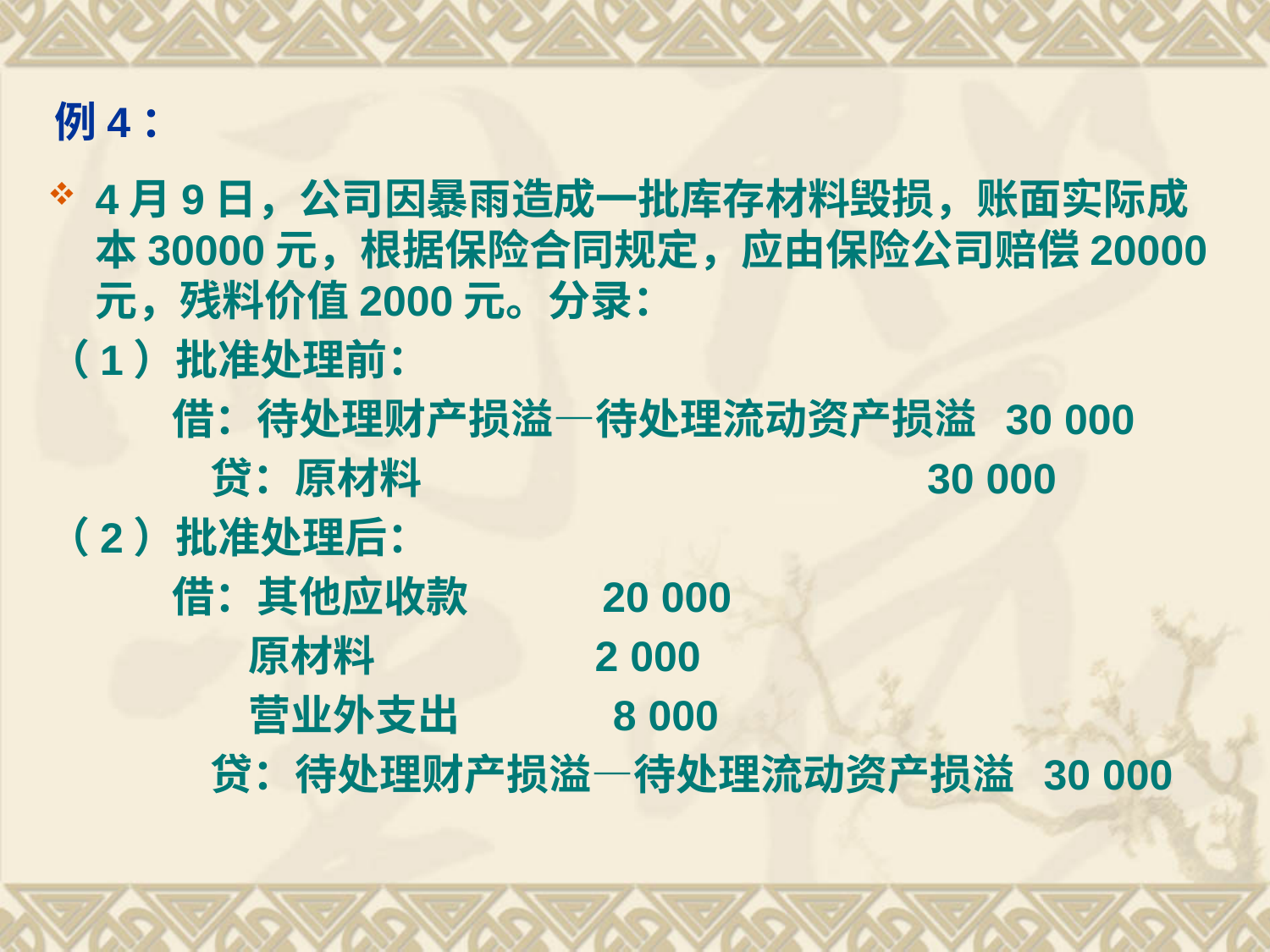

# 例4：
4月9日，公司因暴雨造成一批库存材料毁损，账面实际成本30000元，根据保险合同规定，应由保险公司赔偿20000元，残料价值2000元。分录：
（1）批准处理前：
            借：待处理财产损溢—待处理流动资产损溢  30 000
                贷：原材料                                                    30 000
（2）批准处理后：
            借：其他应收款             20 000
                    原材料                      2 000
                    营业外支出               8 000
                贷：待处理财产损溢—待处理流动资产损溢  30 000